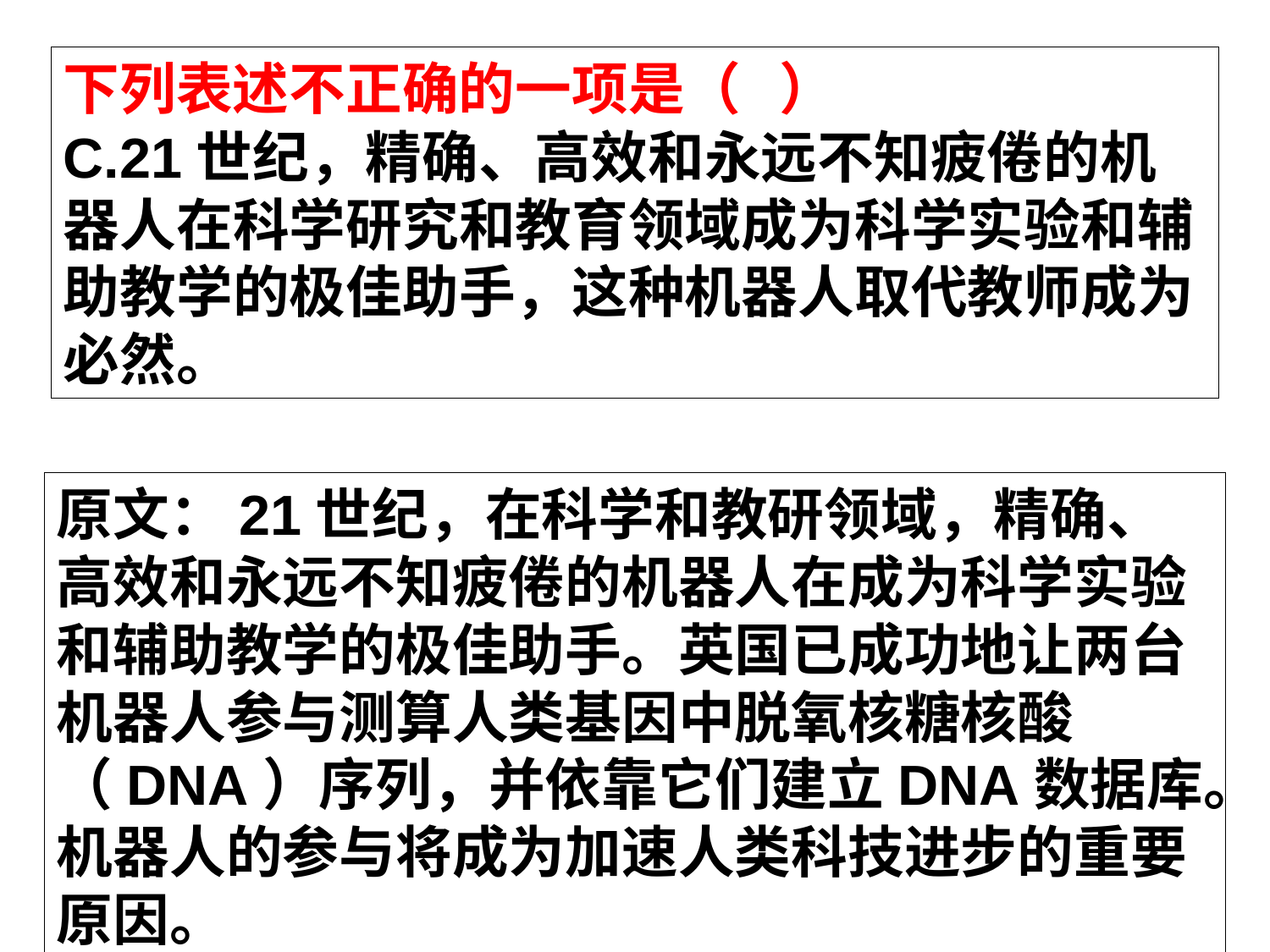

下列表述不正确的一项是（   ）
C.21世纪，精确、高效和永远不知疲倦的机器人在科学研究和教育领域成为科学实验和辅助教学的极佳助手，这种机器人取代教师成为必然。
原文：21世纪，在科学和教研领域，精确、高效和永远不知疲倦的机器人在成为科学实验和辅助教学的极佳助手。英国已成功地让两台机器人参与测算人类基因中脱氧核糖核酸（DNA）序列，并依靠它们建立DNA数据库。机器人的参与将成为加速人类科技进步的重要原因。